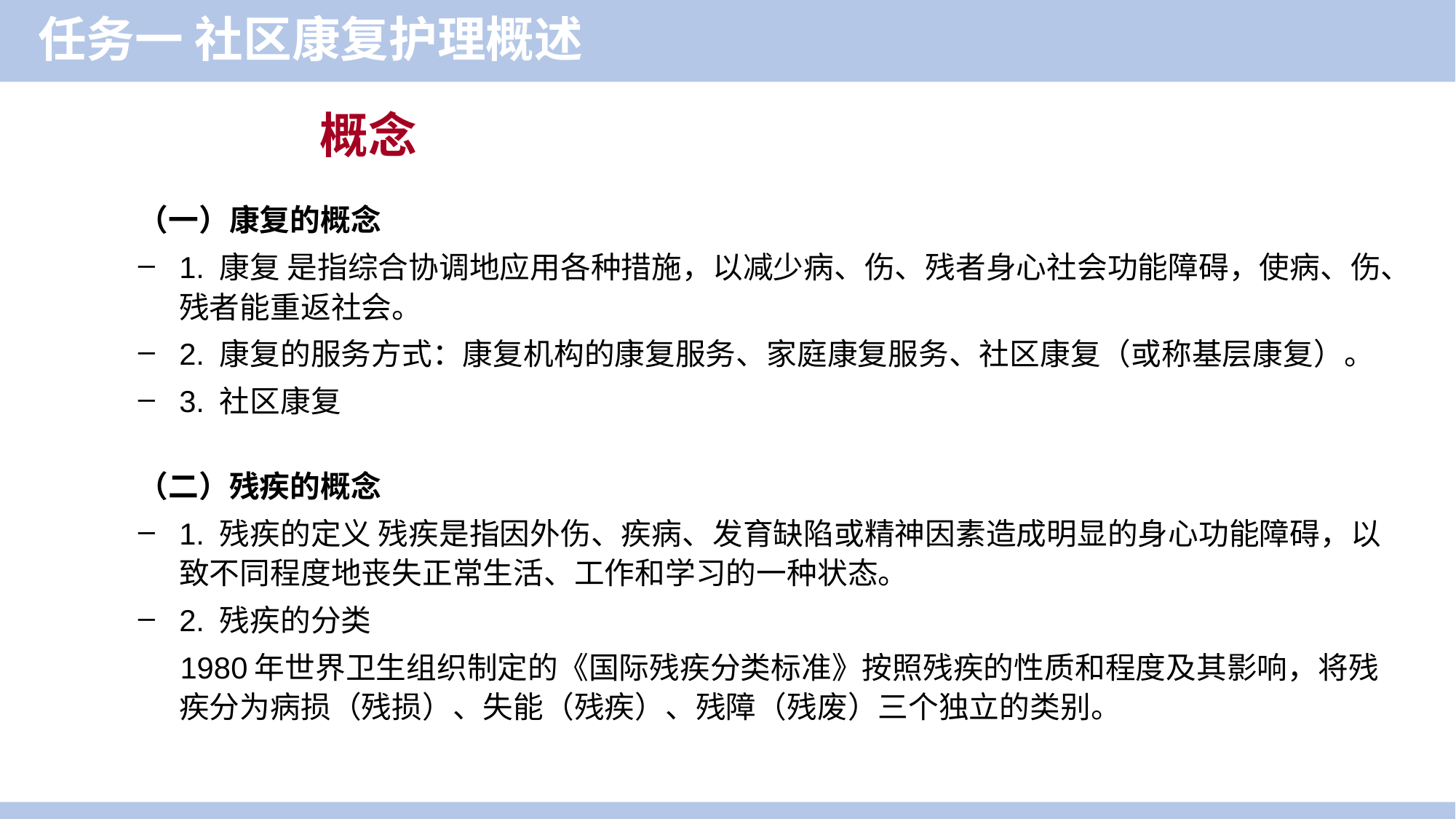

任务一 社区康复护理概述
概念
（一）康复的概念
1. 康复 是指综合协调地应用各种措施，以减少病、伤、残者身心社会功能障碍，使病、伤、残者能重返社会。
2. 康复的服务方式：康复机构的康复服务、家庭康复服务、社区康复（或称基层康复）。
3. 社区康复

（二）残疾的概念
1. 残疾的定义 残疾是指因外伤、疾病、发育缺陷或精神因素造成明显的身心功能障碍，以致不同程度地丧失正常生活、工作和学习的一种状态。
2. 残疾的分类
     1980年世界卫生组织制定的《国际残疾分类标准》按照残疾的性质和程度及其影响，将残疾分为病损（残损）、失能（残疾）、残障（残废）三个独立的类别。